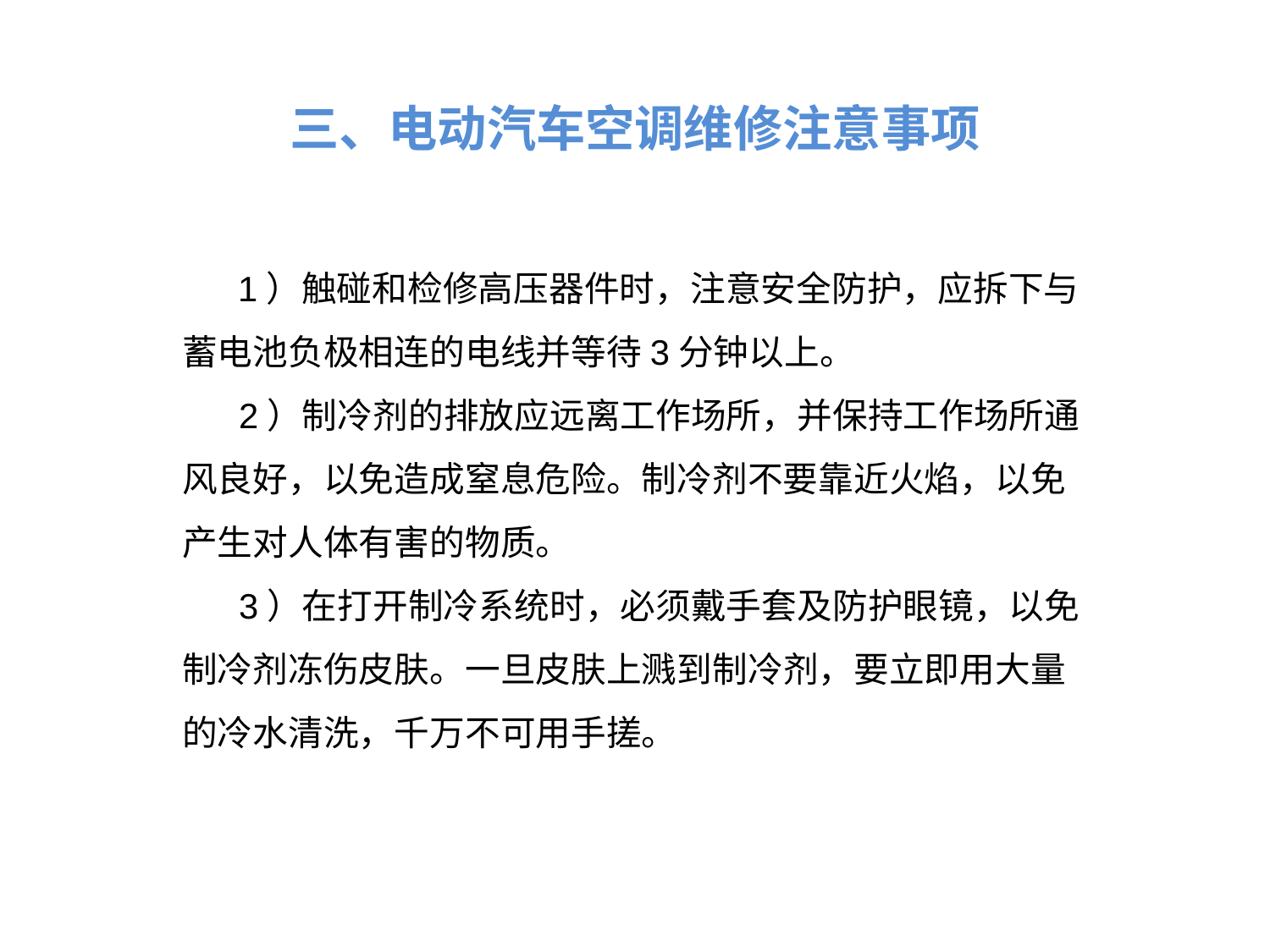

三、电动汽车空调维修注意事项
  1）触碰和检修高压器件时，注意安全防护，应拆下与蓄电池负极相连的电线并等待3分钟以上。
  2）制冷剂的排放应远离工作场所，并保持工作场所通风良好，以免造成窒息危险。制冷剂不要靠近火焰，以免产生对人体有害的物质。
  3）在打开制冷系统时，必须戴手套及防护眼镜，以免制冷剂冻伤皮肤。一旦皮肤上溅到制冷剂，要立即用大量的冷水清洗，千万不可用手搓。